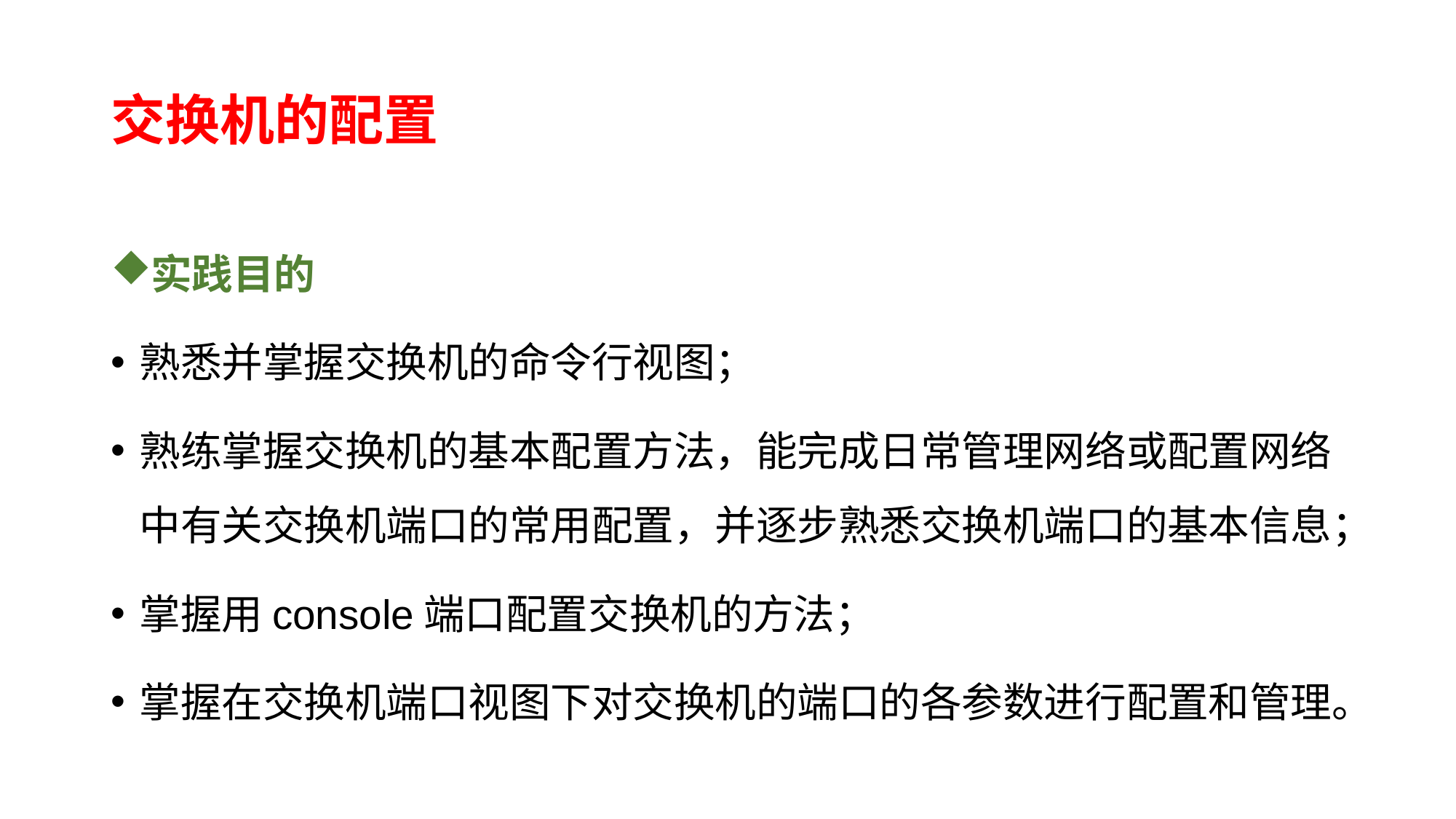

# 交换机的配置
实践目的
熟悉并掌握交换机的命令行视图；
熟练掌握交换机的基本配置方法，能完成日常管理网络或配置网络中有关交换机端口的常用配置，并逐步熟悉交换机端口的基本信息；
掌握用console端口配置交换机的方法；
掌握在交换机端口视图下对交换机的端口的各参数进行配置和管理。